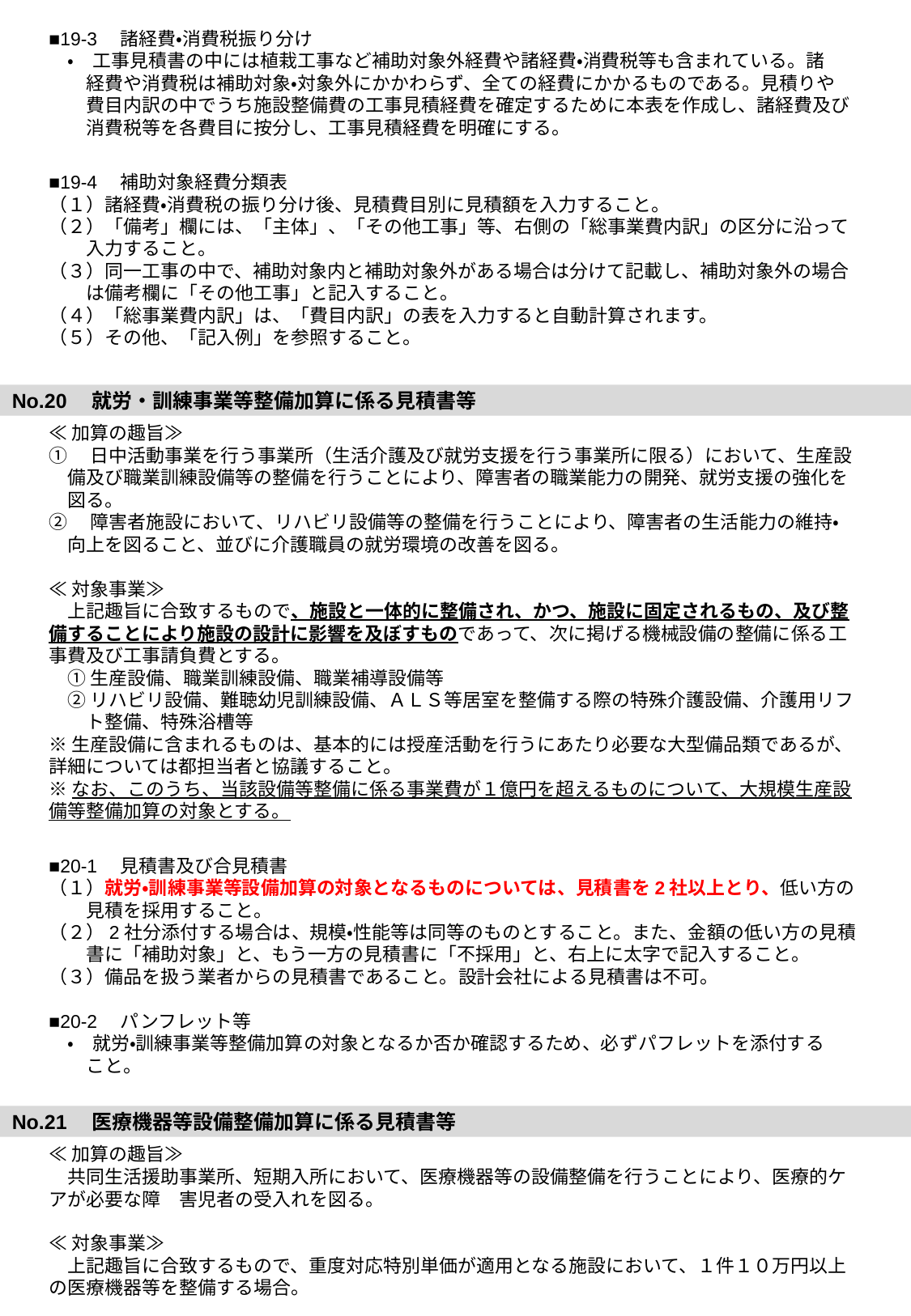

■19-3　諸経費・消費税振り分け
　・　工事見積書の中には植栽工事など補助対象外経費や諸経費・消費税等も含まれている。諸
　　経費や消費税は補助対象・対象外にかかわらず、全ての経費にかかるものである。見積りや
　　費目内訳の中でうち施設整備費の工事見積経費を確定するために本表を作成し、諸経費及び
　　消費税等を各費目に按分し、工事見積経費を明確にする。

■19-4　補助対象経費分類表
（１）諸経費・消費税の振り分け後、見積費目別に見積額を入力すること。
（２）「備考」欄には、「主体」、「その他工事」等、右側の「総事業費内訳」の区分に沿って
　　入力すること。
（３）同一工事の中で、補助対象内と補助対象外がある場合は分けて記載し、補助対象外の場合
　　は備考欄に「その他工事」と記入すること。
（４）「総事業費内訳」は、「費目内訳」の表を入力すると自動計算されます。
（５）その他、「記入例」を参照すること。

No.20　就労・訓練事業等整備加算に係る見積書等
≪加算の趣旨≫
①　日中活動事業を行う事業所（生活介護及び就労支援を行う事業所に限る）において、生産設
　備及び職業訓練設備等の整備を行うことにより、障害者の職業能力の開発、就労支援の強化を
　図る。
②　障害者施設において、リハビリ設備等の整備を行うことにより、障害者の生活能力の維持・
　向上を図ること、並びに介護職員の就労環境の改善を図る。

≪対象事業≫
　上記趣旨に合致するもので、施設と一体的に整備され、かつ、施設に固定されるもの、及び整備することにより施設の設計に影響を及ぼすものであって、次に掲げる機械設備の整備に係る工事費及び工事請負費とする。
　① 生産設備、職業訓練設備、職業補導設備等
　② リハビリ設備、難聴幼児訓練設備、ＡＬＳ等居室を整備する際の特殊介護設備、介護用リフ
　　ト整備、特殊浴槽等
※生産設備に含まれるものは、基本的には授産活動を行うにあたり必要な大型備品類であるが、詳細については都担当者と協議すること。
※なお、このうち、当該設備等整備に係る事業費が１億円を超えるものについて、大規模生産設備等整備加算の対象とする。

■20-1　見積書及び合見積書
（１）就労・訓練事業等設備加算の対象となるものについては、見積書を2社以上とり、低い方の
　　見積を採用すること。
（２）2社分添付する場合は、規模・性能等は同等のものとすること。また、金額の低い方の見積
　　書に「補助対象」と、もう一方の見積書に「不採用」と、右上に太字で記入すること。
（３）備品を扱う業者からの見積書であること。設計会社による見積書は不可。

■20-2　パンフレット等
　・　就労・訓練事業等整備加算の対象となるか否か確認するため、必ずパフレットを添付する
　　こと。
No.21　医療機器等設備整備加算に係る見積書等
≪加算の趣旨≫
　共同生活援助事業所、短期入所において、医療機器等の設備整備を行うことにより、医療的ケアが必要な障　害児者の受入れを図る。

≪対象事業≫
　上記趣旨に合致するもので、重度対応特別単価が適用となる施設において、１件１０万円以上の医療機器等を整備する場合。